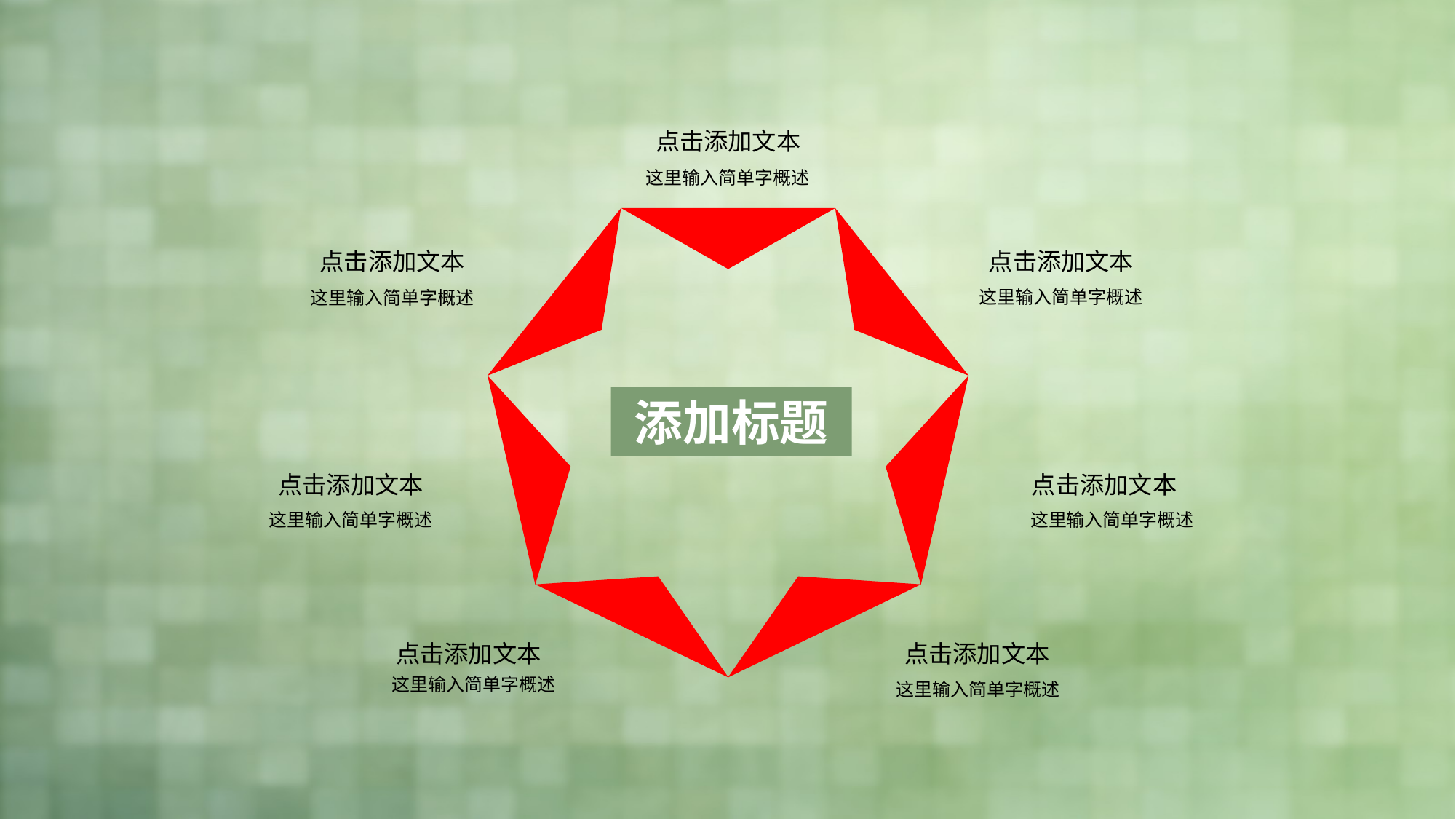

点击添加文本
这里输入简单字概述

点击添加文本
点击添加文本

这里输入简单字概述

这里输入简单字概述
添加标题

点击添加文本
点击添加文本
这里输入简单字概述
这里输入简单字概述

点击添加文本
点击添加文本
这里输入简单字概述
这里输入简单字概述